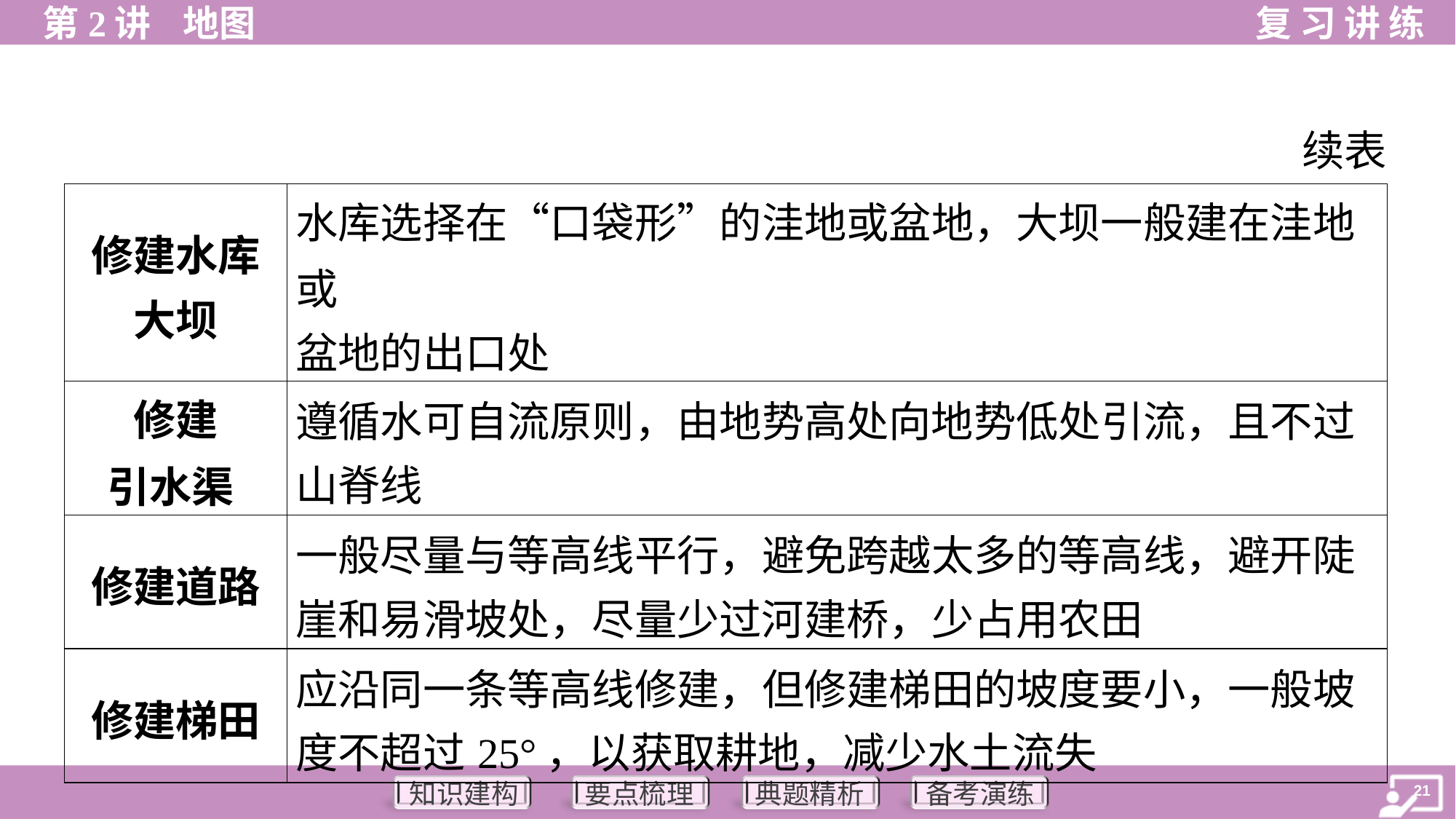

续表
| 修建水库 大坝 | 水库选择在“口袋形”的洼地或盆地，大坝一般建在洼地或 盆地的出口处 |
| --- | --- |
| 修建 引水渠 | 遵循水可自流原则，由地势高处向地势低处引流，且不过 山脊线 |
| 修建道路 | 一般尽量与等高线平行，避免跨越太多的等高线，避开陡 崖和易滑坡处，尽量少过河建桥，少占用农田 |
| 修建梯田 | 应沿同一条等高线修建，但修建梯田的坡度要小，一般坡 度不超过25°，以获取耕地，减少水土流失 |